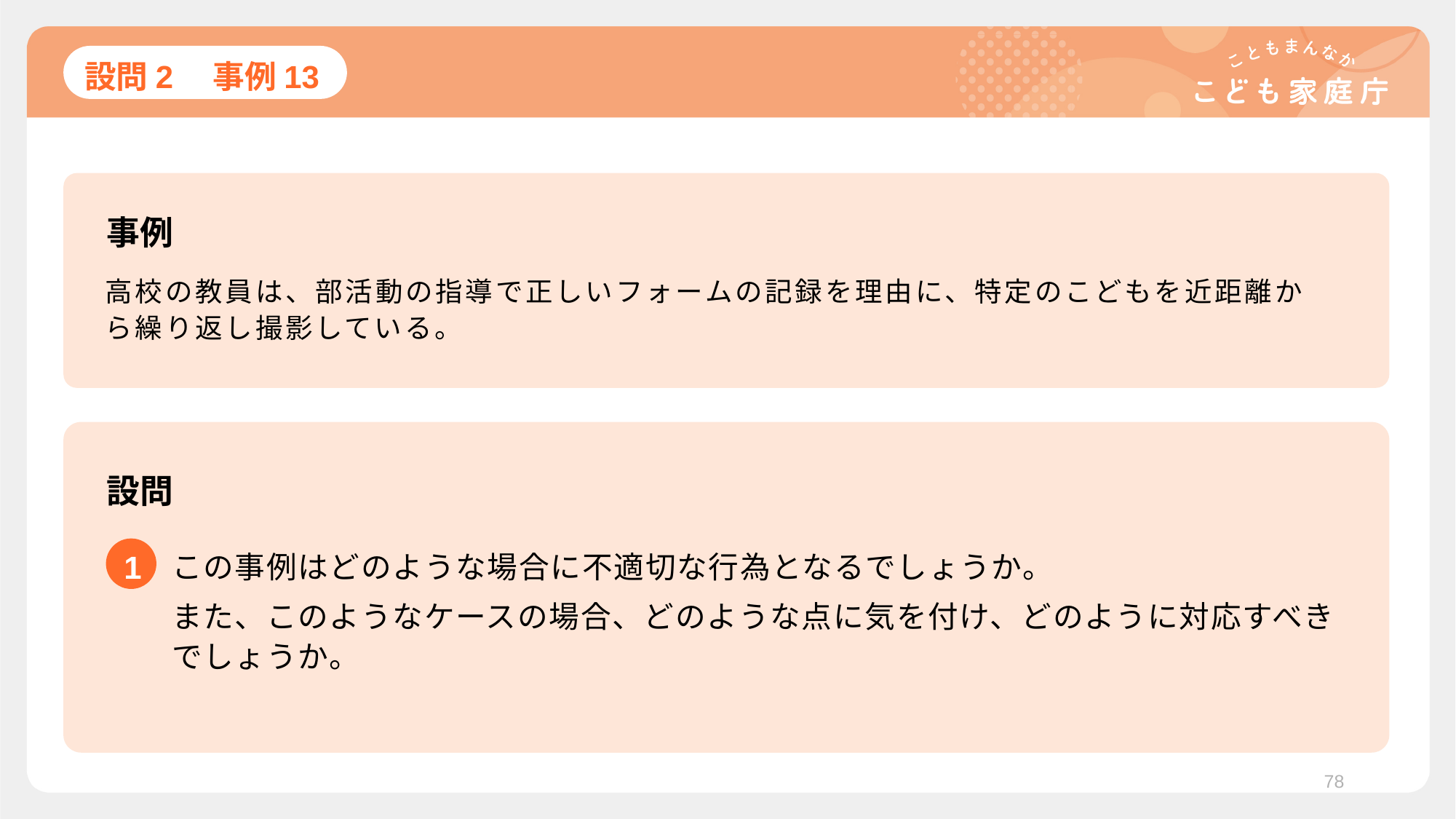

# 設問2　事例13

事例
高校の教員は、部活動の指導で正しいフォームの記録を理由に、特定のこどもを近距離から繰り返し撮影している。

設問
1
この事例はどのような場合に不適切な行為となるでしょうか。
また、このようなケースの場合、どのような点に気を付け、どのように対応すべきでしょうか。
78